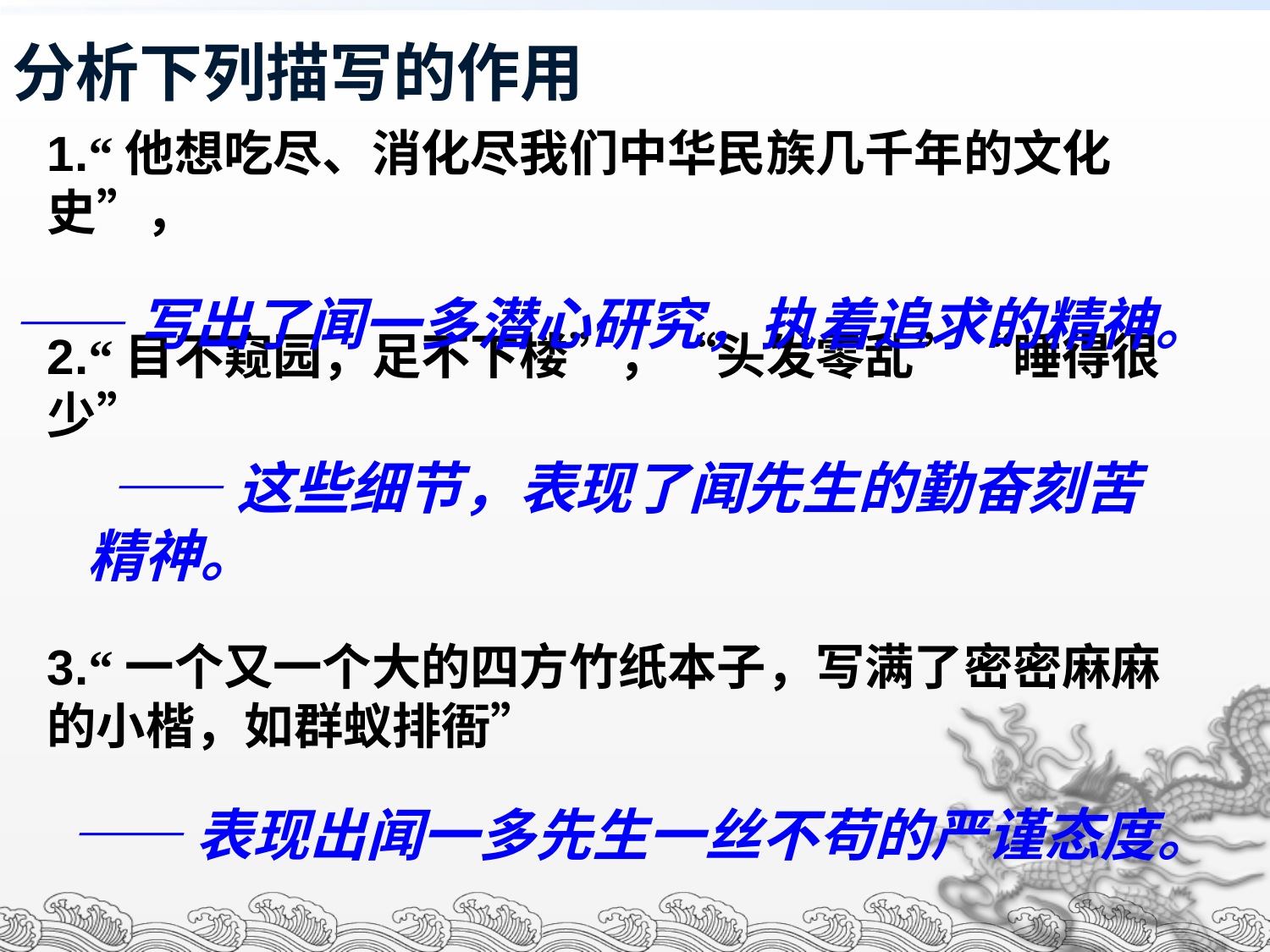

分析下列描写的作用
1.“他想吃尽、消化尽我们中华民族几千年的文化史”，
2.“目不窥园，足不下楼”，“头发零乱”“睡得很少”

3.“一个又一个大的四方竹纸本子，写满了密密麻麻的小楷，如群蚁排衙”

  ——写出了闻一多潜心研究，执着追求的精神。
  ——这些细节，表现了闻先生的勤奋刻苦精神。
  ——表现出闻一多先生一丝不苟的严谨态度。